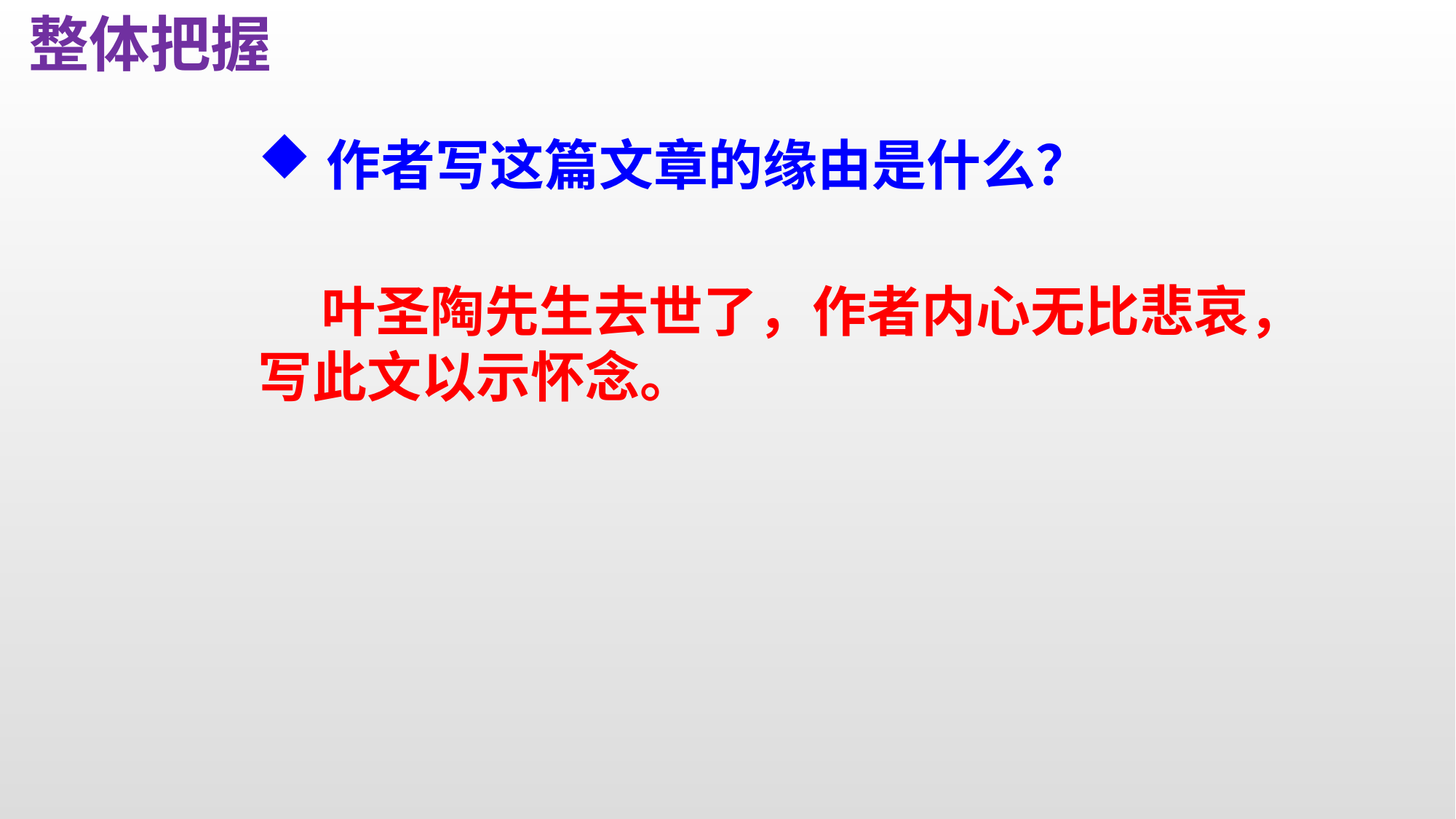

整体把握
作者写这篇文章的缘由是什么？
    叶圣陶先生去世了，作者内心无比悲哀，写此文以示怀念。